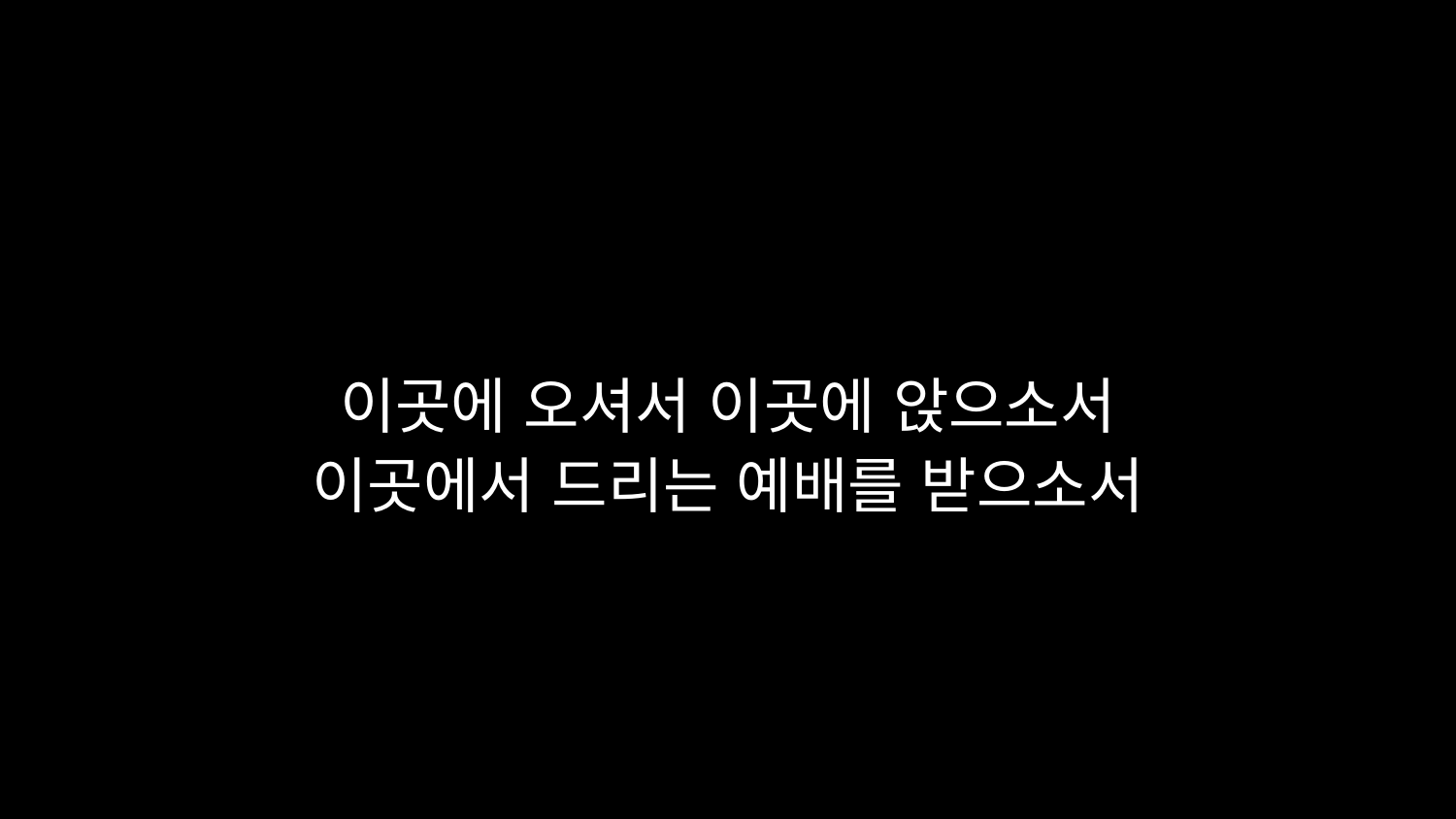

# 이곳에 오셔서 이곳에 앉으소서 이곳에서 드리는 예배를 받으소서